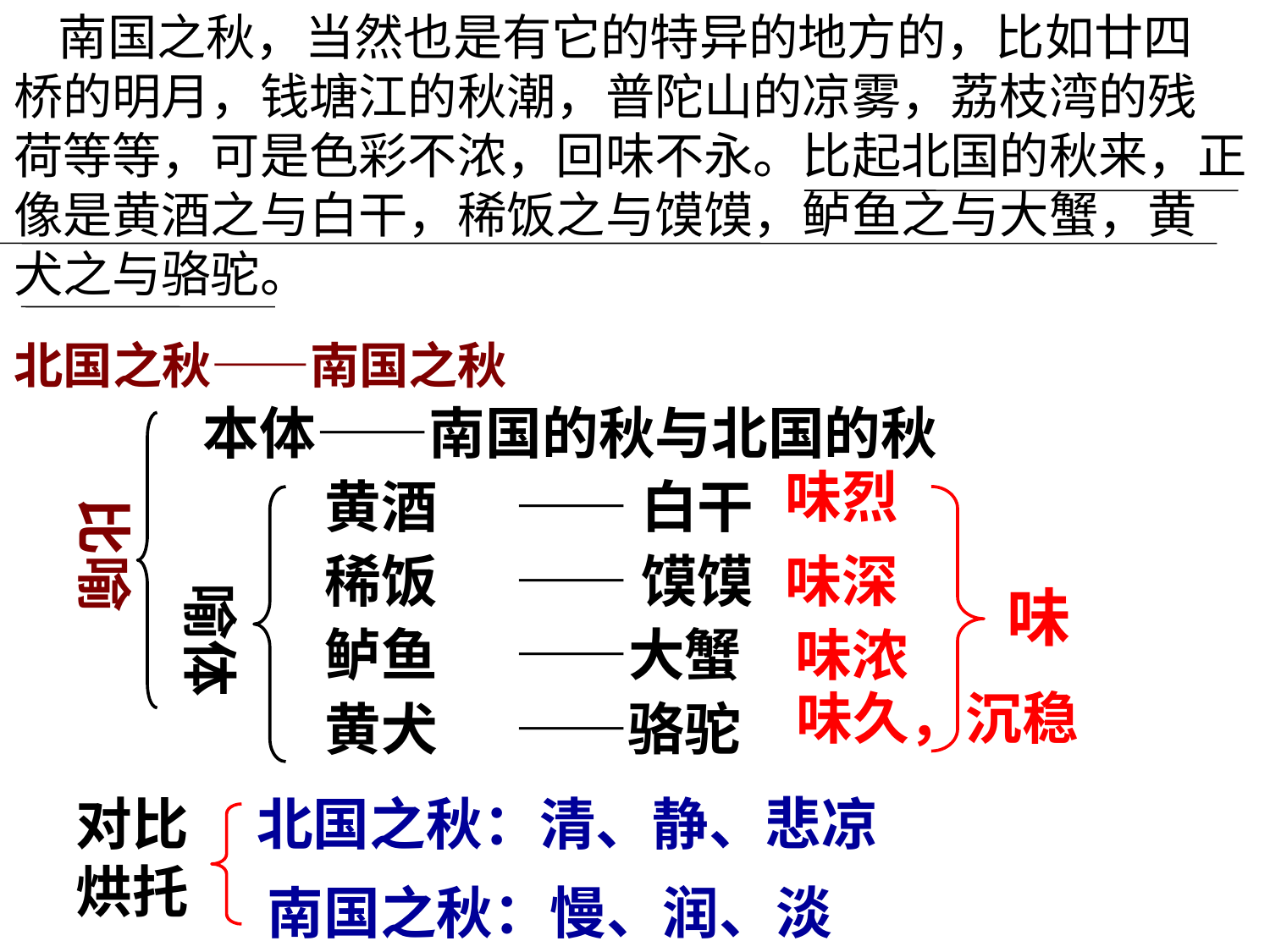

南国之秋，当然也是有它的特异的地方的，比如廿四
桥的明月，钱塘江的秋潮，普陀山的凉雾，荔枝湾的残
荷等等，可是色彩不浓，回味不永。比起北国的秋来，正
像是黄酒之与白干，稀饭之与馍馍，鲈鱼之与大蟹，黄
犬之与骆驼。

北国之秋——南国之秋
本体——南国的秋与北国的秋

味烈
比喻
 黄酒      —— 白干

 稀饭      —— 馍馍
味深
喻体
味
 鲈鱼      ——大蟹
味浓
味久，沉稳
 黄犬      ——骆驼
对比
烘托
北国之秋：清、静、悲凉

南国之秋：慢、润、淡